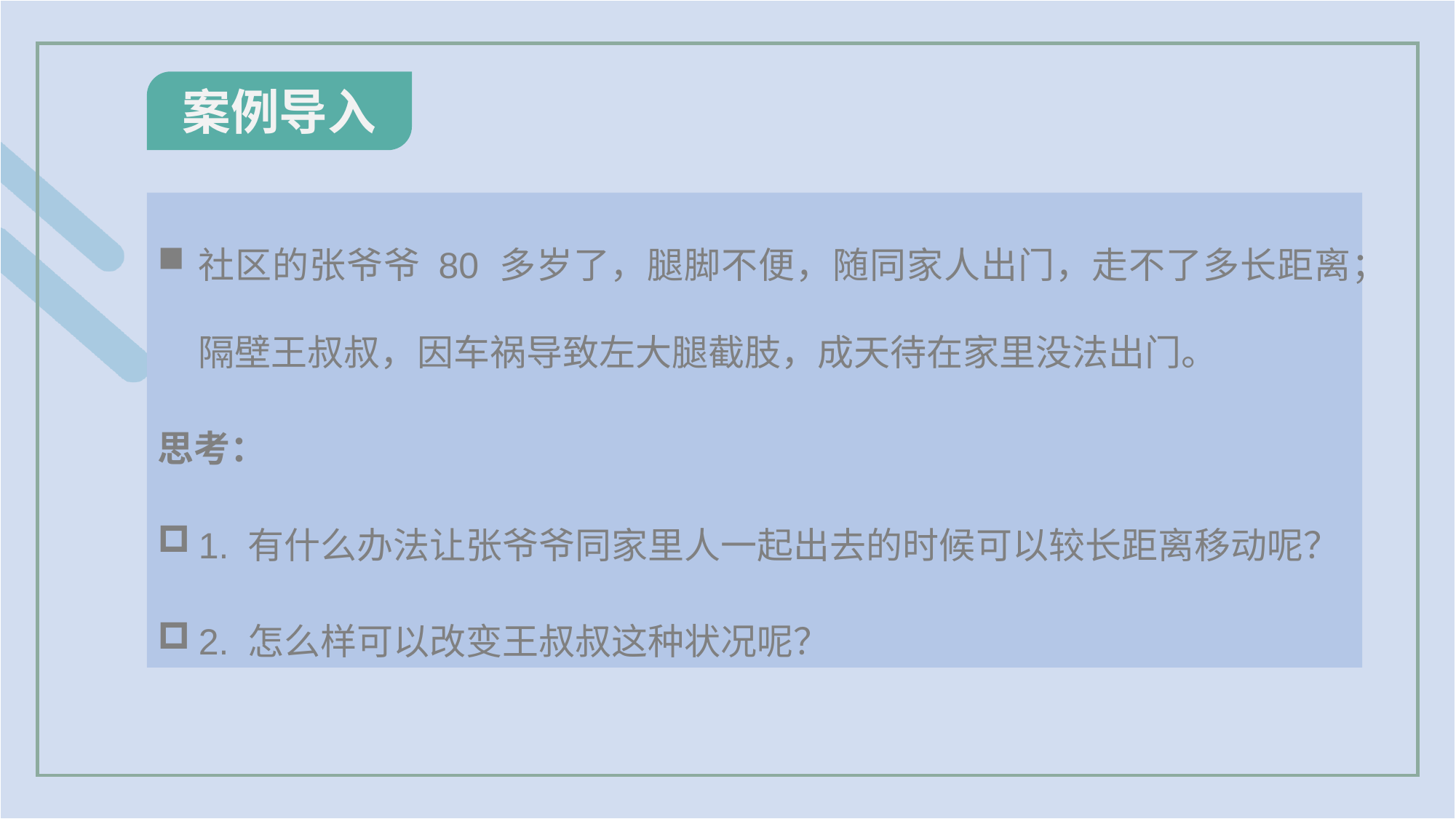

案例导入
社区的张爷爷 80 多岁了，腿脚不便，随同家人出门，走不了多长距离；隔壁王叔叔，因车祸导致左大腿截肢，成天待在家里没法出门。
思考：
1. 有什么办法让张爷爷同家里人一起出去的时候可以较长距离移动呢？
2. 怎么样可以改变王叔叔这种状况呢？